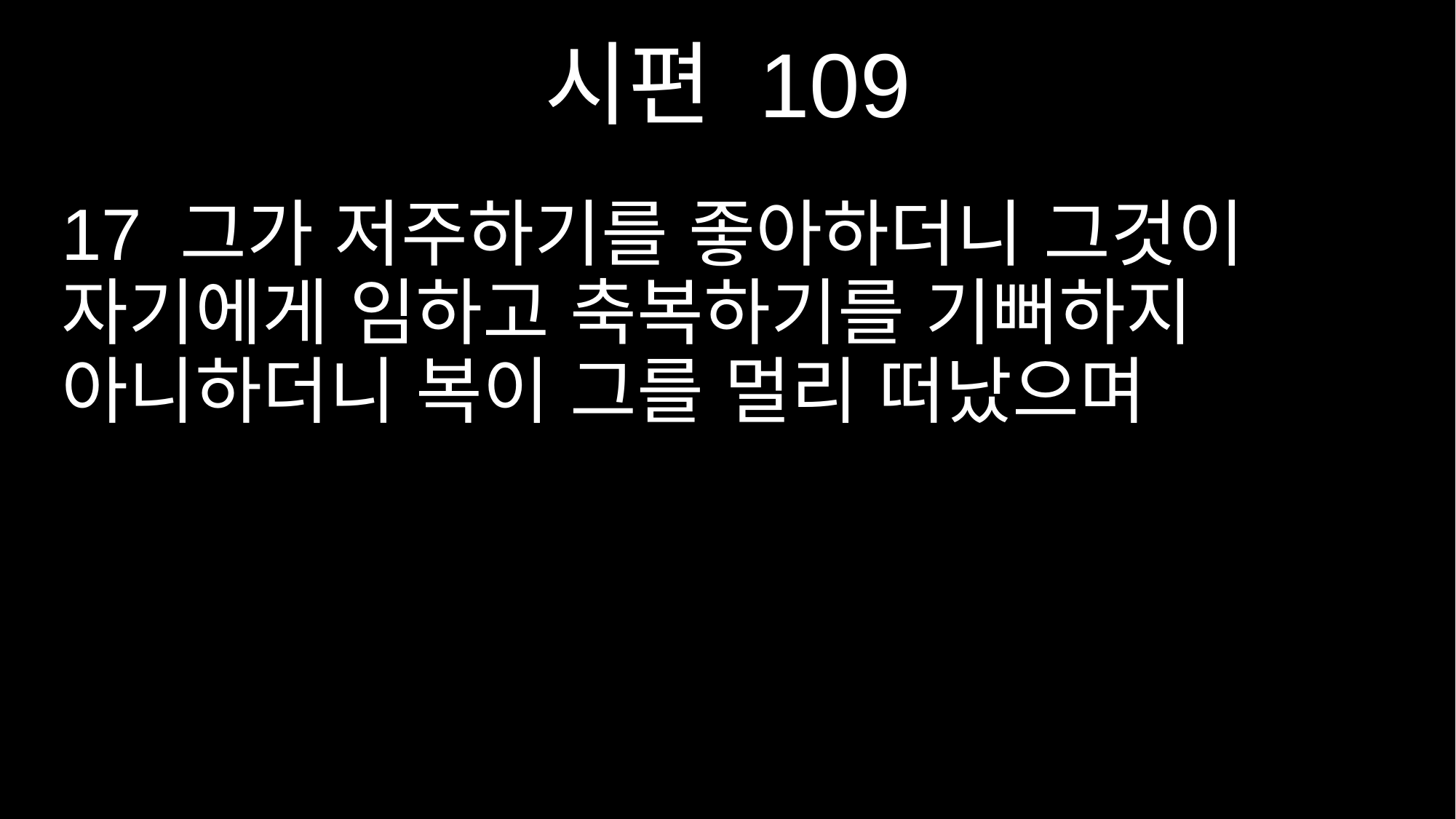

시편 109
17 그가 저주하기를 좋아하더니 그것이 자기에게 임하고 축복하기를 기뻐하지 아니하더니 복이 그를 멀리 떠났으며